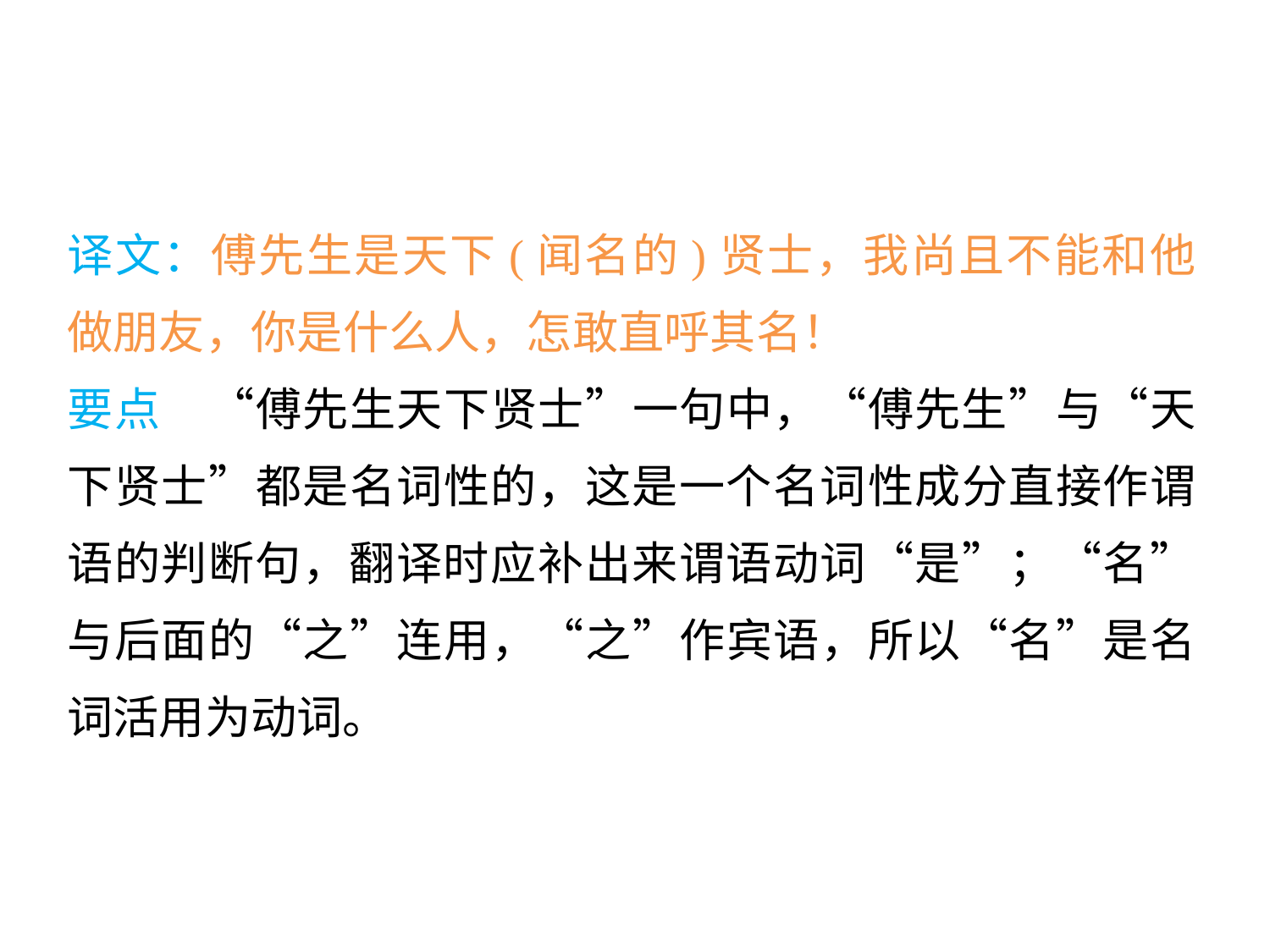

译文：傅先生是天下(闻名的)贤士，我尚且不能和他做朋友，你是什么人，怎敢直呼其名！
要点　“傅先生天下贤士”一句中，“傅先生”与“天下贤士”都是名词性的，这是一个名词性成分直接作谓语的判断句，翻译时应补出来谓语动词“是”；“名”与后面的“之”连用，“之”作宾语，所以“名”是名词活用为动词。